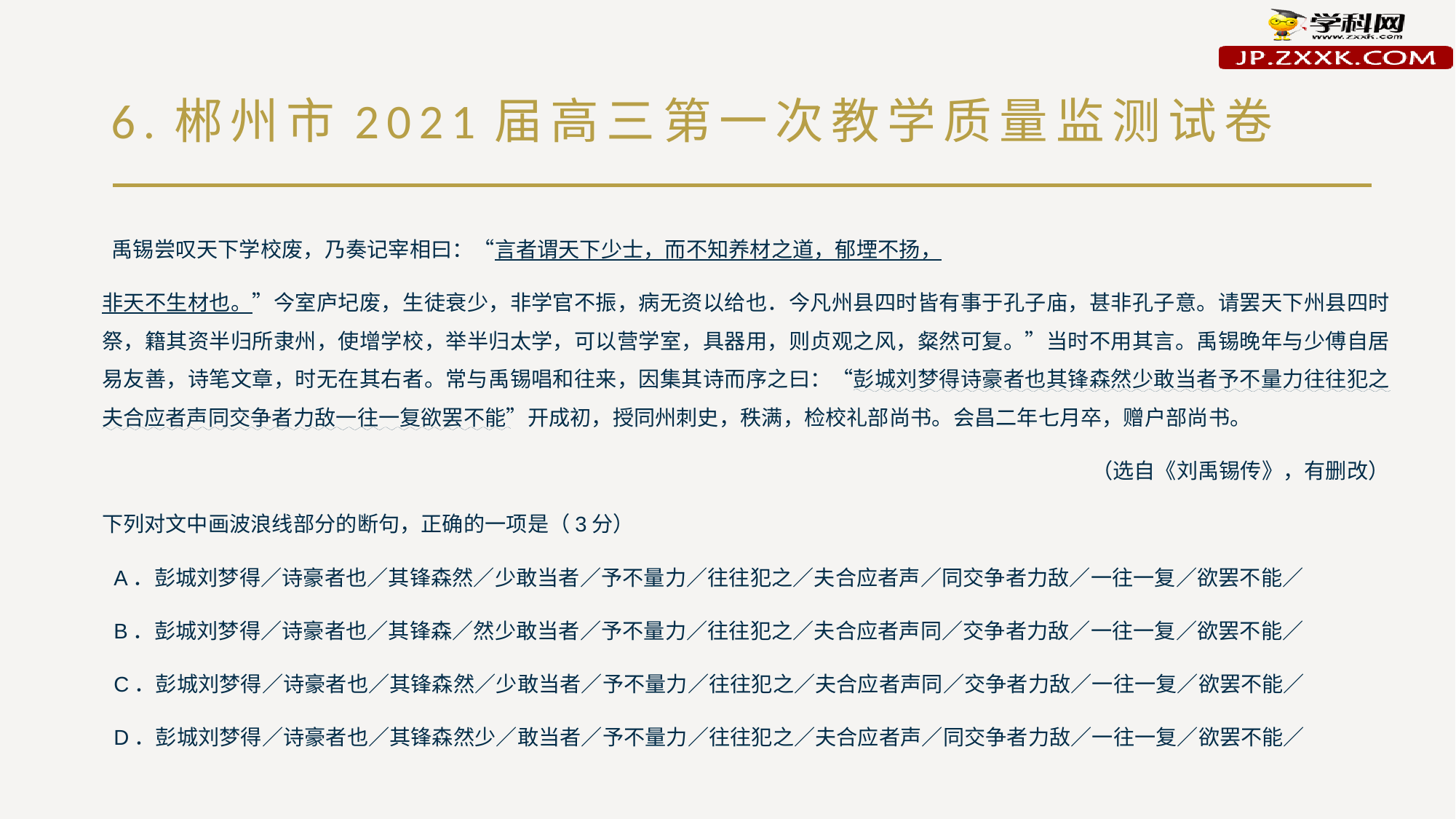

# 6.郴州市2021届高三第一次教学质量监测试卷
 禹锡尝叹天下学校废，乃奏记宰相曰：“言者谓天下少士，而不知养材之道，郁堙不扬，
非天不生材也。”今室庐圮废，生徒衰少，非学官不振，病无资以给也．今凡州县四时皆有事于孔子庙，甚非孔子意。请罢天下州县四时祭，籍其资半归所隶州，使增学校，举半归太学，可以营学室，具器用，则贞观之风，粲然可复。”当时不用其言。禹锡晚年与少傅自居易友善，诗笔文章，时无在其右者。常与禹锡唱和往来，因集其诗而序之曰：“彭城刘梦得诗豪者也其锋森然少敢当者予不量力往往犯之夫合应者声同交争者力敌一往一复欲罢不能”开成初，授同州刺史，秩满，检校礼部尚书。会昌二年七月卒，赠户部尚书。
    （选自《刘禹锡传》，有删改）
下列对文中画波浪线部分的断句，正确的一项是（3分）
  A．彭城刘梦得／诗豪者也／其锋森然／少敢当者／予不量力／往往犯之／夫合应者声／同交争者力敌／一往一复／欲罢不能／
  B．彭城刘梦得／诗豪者也／其锋森／然少敢当者／予不量力／往往犯之／夫合应者声同／交争者力敌／一往一复／欲罢不能／
  C．彭城刘梦得／诗豪者也／其锋森然／少敢当者／予不量力／往往犯之／夫合应者声同／交争者力敌／一往一复／欲罢不能／
  D．彭城刘梦得／诗豪者也／其锋森然少／敢当者／予不量力／往往犯之／夫合应者声／同交争者力敌／一往一复／欲罢不能／